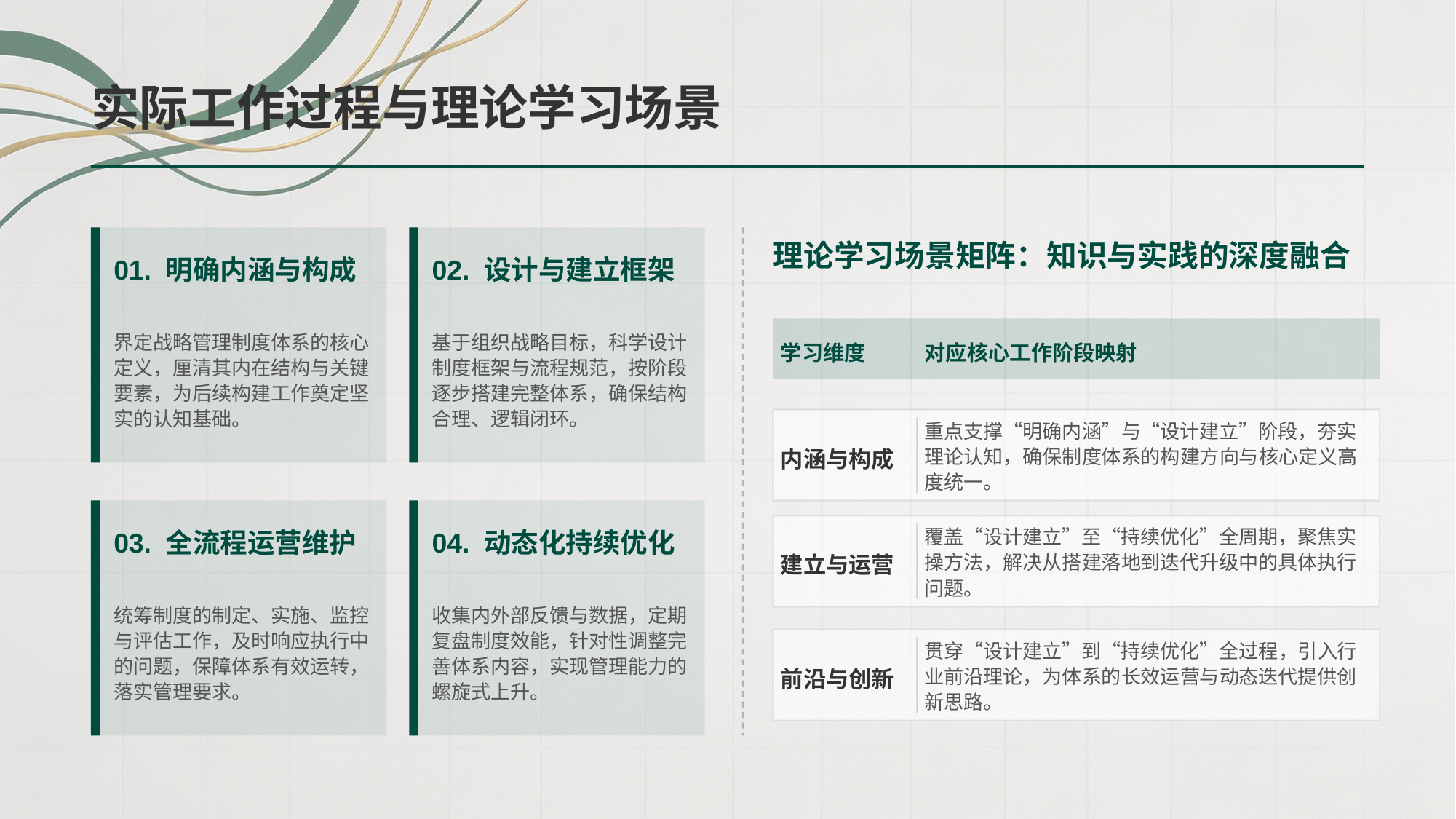

实际工作过程与理论学习场景

理论学习场景矩阵：知识与实践的深度融合
01. 明确内涵与构成
02. 设计与建立框架
界定战略管理制度体系的核心定义，厘清其内在结构与关键要素，为后续构建工作奠定坚实的认知基础。
基于组织战略目标，科学设计制度框架与流程规范，按阶段逐步搭建完整体系，确保结构合理、逻辑闭环。

学习维度
对应核心工作阶段映射

内涵与构成
重点支撑“明确内涵”与“设计建立”阶段，夯实理论认知，确保制度体系的构建方向与核心定义高度统一。

03. 全流程运营维护
04. 动态化持续优化

建立与运营
覆盖“设计建立”至“持续优化”全周期，聚焦实操方法，解决从搭建落地到迭代升级中的具体执行问题。
统筹制度的制定、实施、监控与评估工作，及时响应执行中的问题，保障体系有效运转，落实管理要求。
收集内外部反馈与数据，定期复盘制度效能，针对性调整完善体系内容，实现管理能力的螺旋式上升。

前沿与创新
贯穿“设计建立”到“持续优化”全过程，引入行业前沿理论，为体系的长效运营与动态迭代提供创新思路。